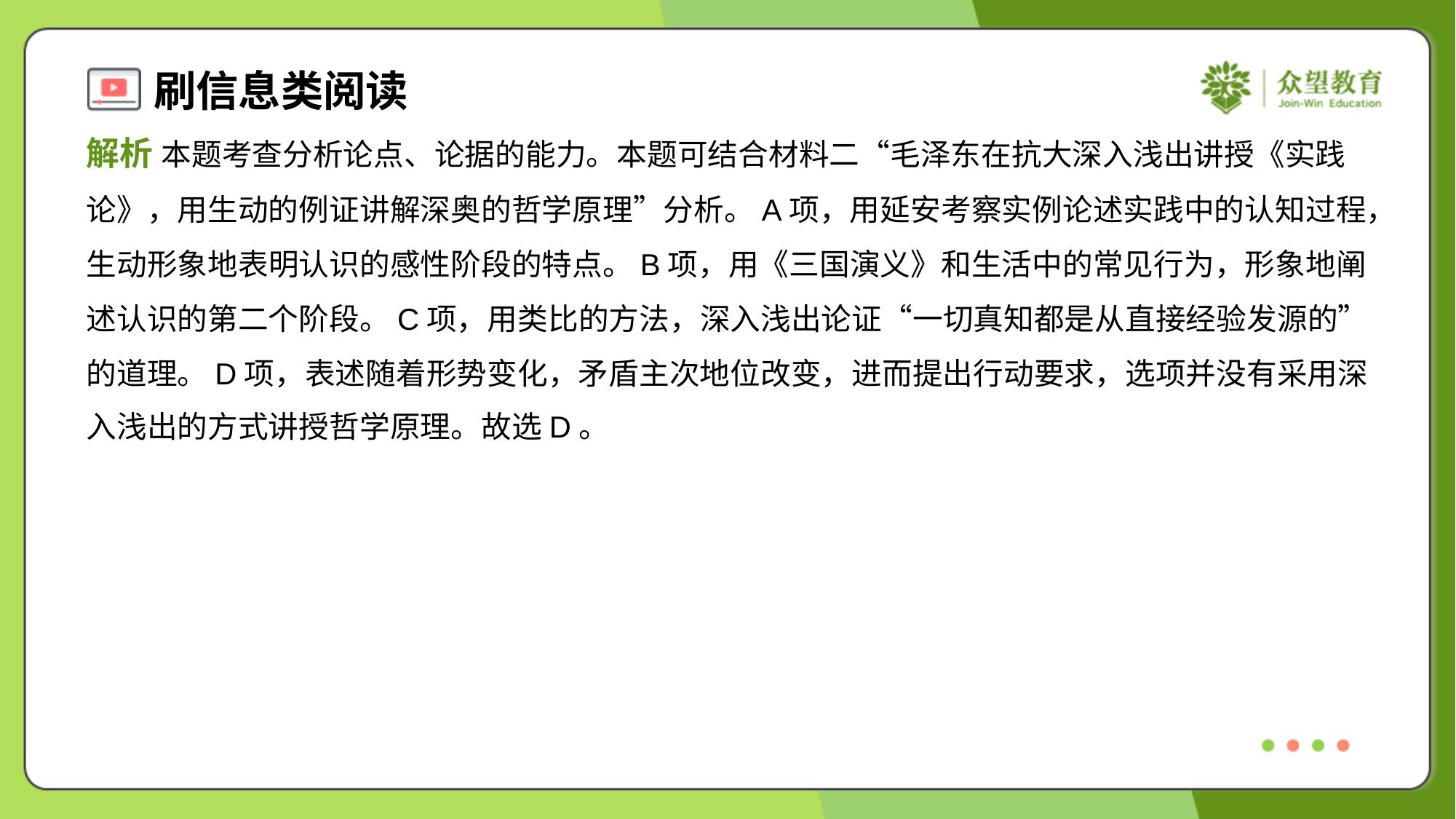

解析 本题考查分析论点、论据的能力。本题可结合材料二“毛泽东在抗大深入浅出讲授《实践
论》，用生动的例证讲解深奥的哲学原理”分析。A项，用延安考察实例论述实践中的认知过程，
生动形象地表明认识的感性阶段的特点。B项，用《三国演义》和生活中的常见行为，形象地阐
述认识的第二个阶段。C项，用类比的方法，深入浅出论证“一切真知都是从直接经验发源的”
的道理。D项，表述随着形势变化，矛盾主次地位改变，进而提出行动要求，选项并没有采用深
入浅出的方式讲授哲学原理。故选D。